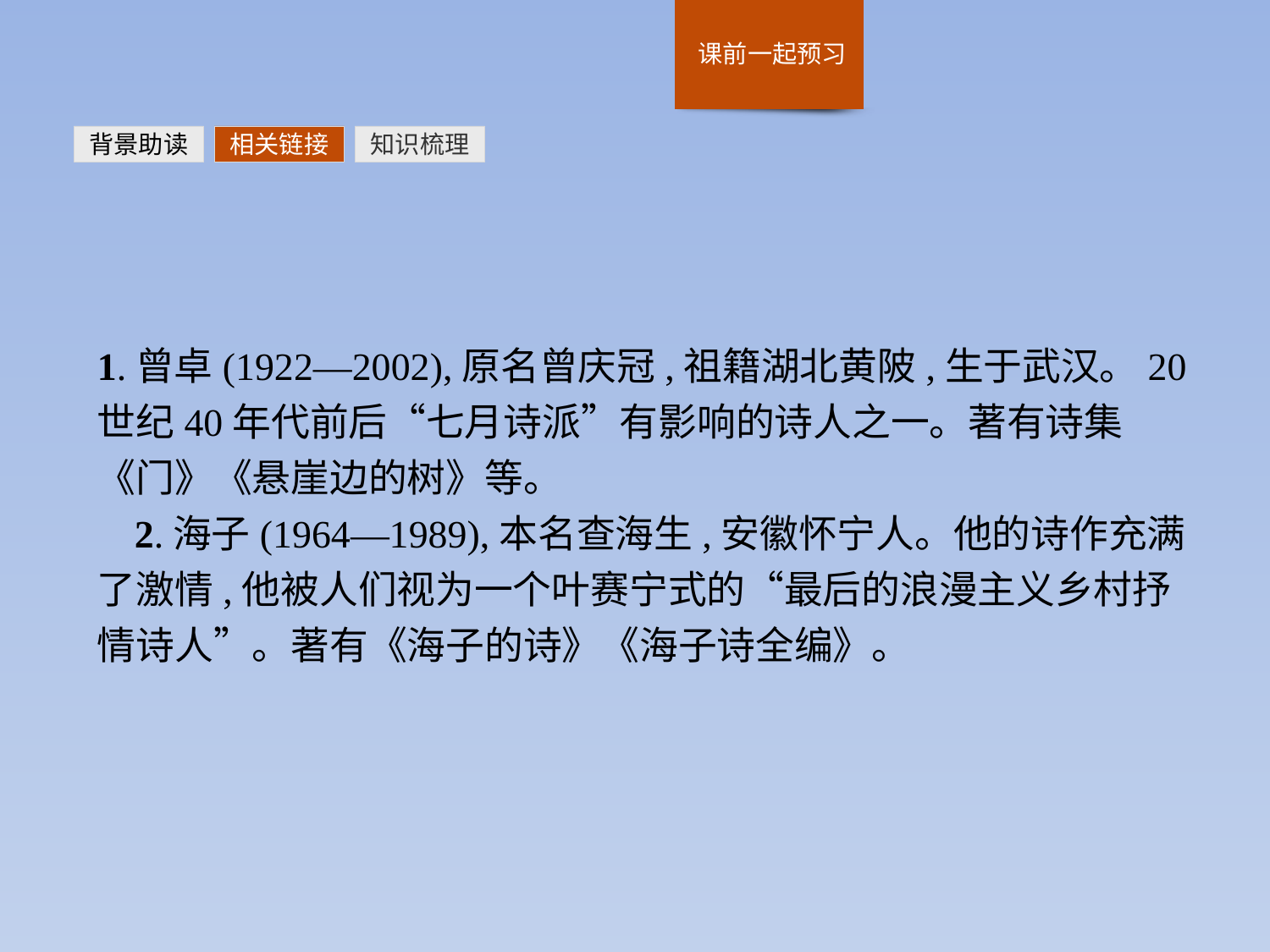

背景助读
相关链接
知识梳理
1.曾卓(1922—2002),原名曾庆冠,祖籍湖北黄陂,生于武汉。20世纪40年代前后“七月诗派”有影响的诗人之一。著有诗集《门》《悬崖边的树》等。
2.海子(1964—1989),本名查海生,安徽怀宁人。他的诗作充满了激情,他被人们视为一个叶赛宁式的“最后的浪漫主义乡村抒情诗人”。著有《海子的诗》《海子诗全编》。